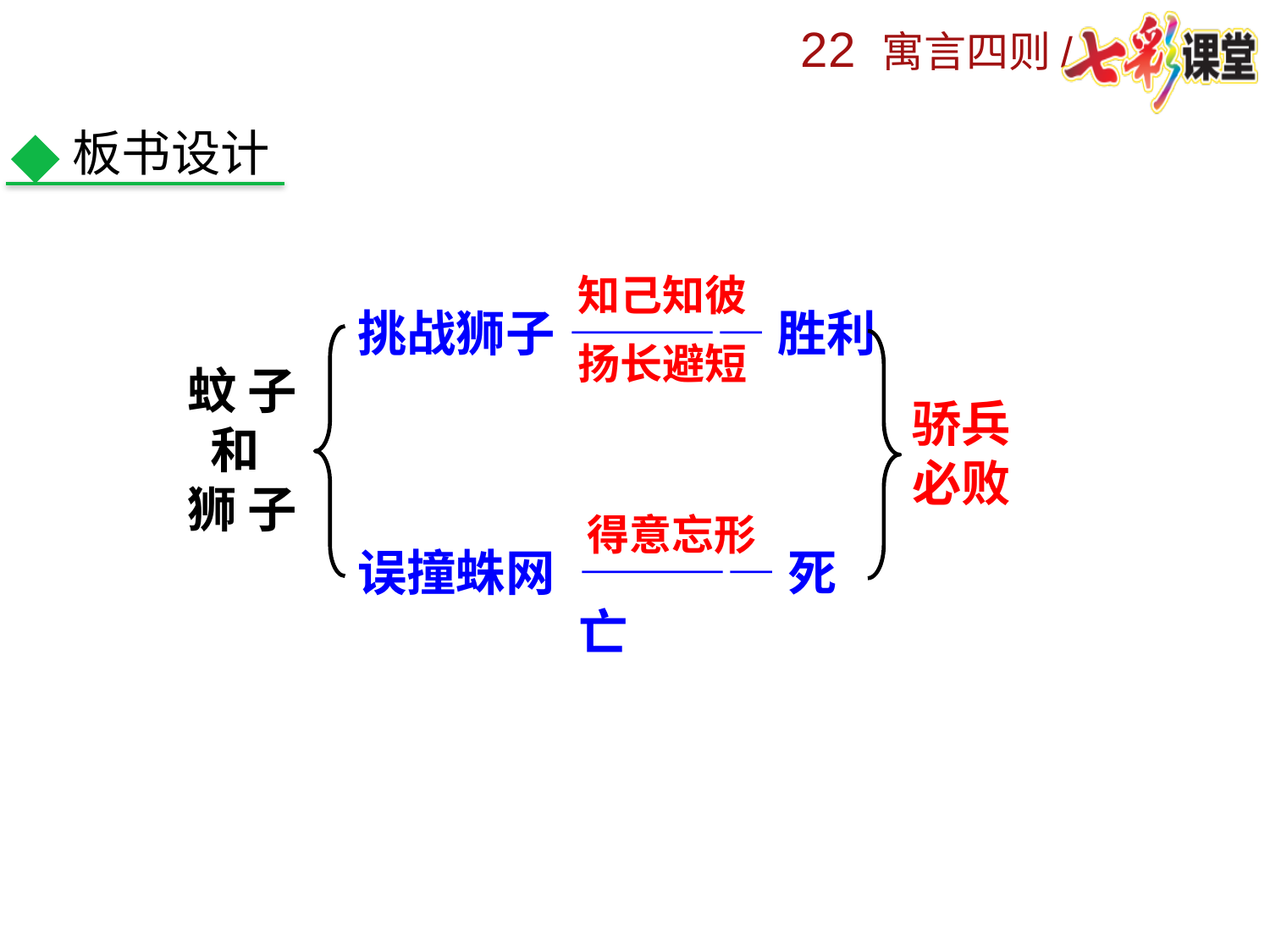

板书设计

知己知彼
挑战狮子
————胜利

扬长避短

蚊 子
 和
狮 子
骄兵必败
得意忘形
误撞蛛网
————死亡